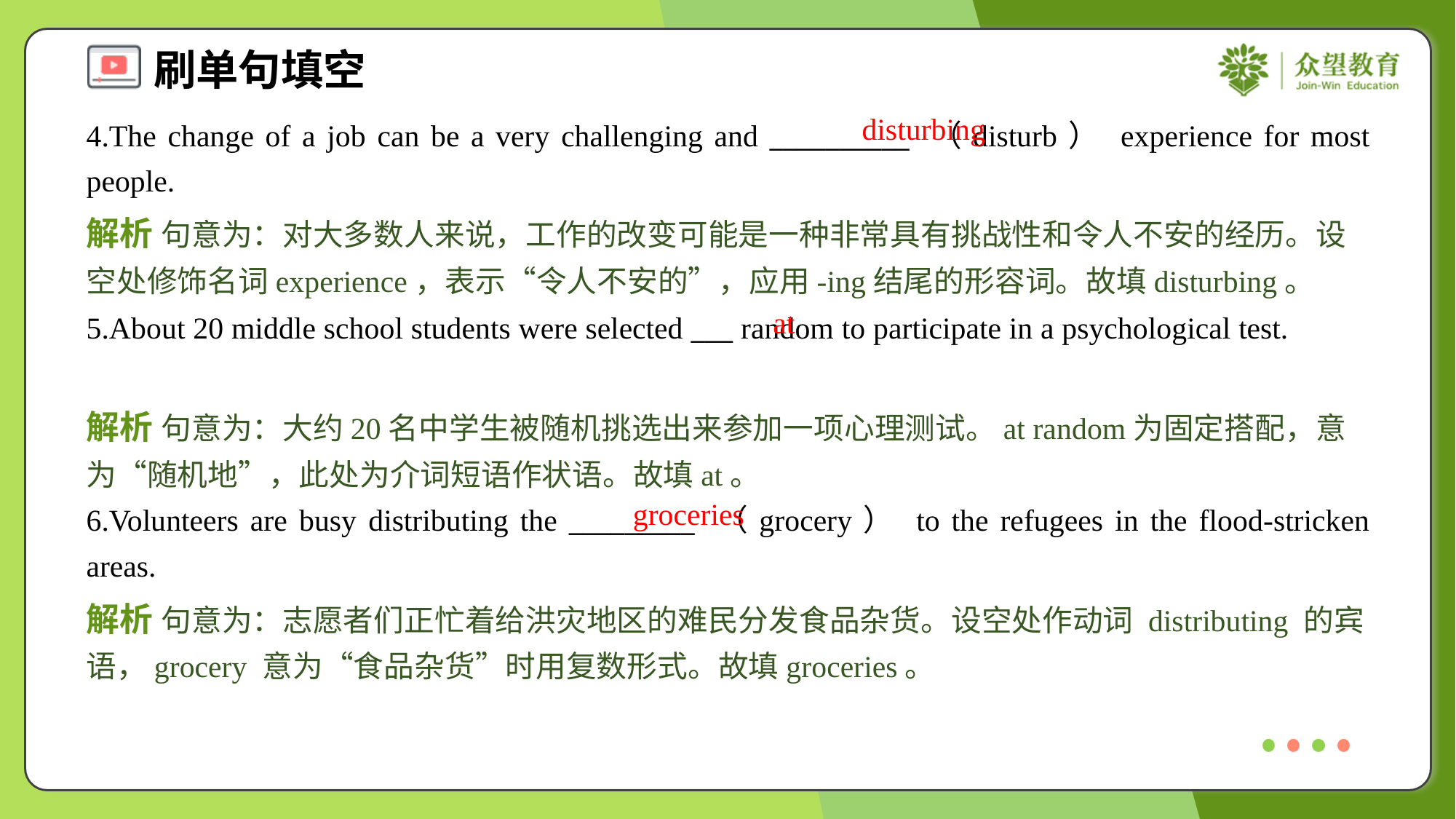

disturbing
4.The change of a job can be a very challenging and __________ （disturb） experience for most people.
解析 句意为：对大多数人来说，工作的改变可能是一种非常具有挑战性和令人不安的经历。设空处修饰名词experience，表示“令人不安的”，应用-ing结尾的形容词。故填disturbing。
at
5.About 20 middle school students were selected ___ random to participate in a psychological test.
解析 句意为：大约20名中学生被随机挑选出来参加一项心理测试。at random为固定搭配，意为“随机地”，此处为介词短语作状语。故填at。
groceries
6.Volunteers are busy distributing the _________ （grocery） to the refugees in the flood-stricken areas.
解析 句意为：志愿者们正忙着给洪灾地区的难民分发食品杂货。设空处作动词 distributing 的宾语，grocery 意为“食品杂货”时用复数形式。故填groceries。